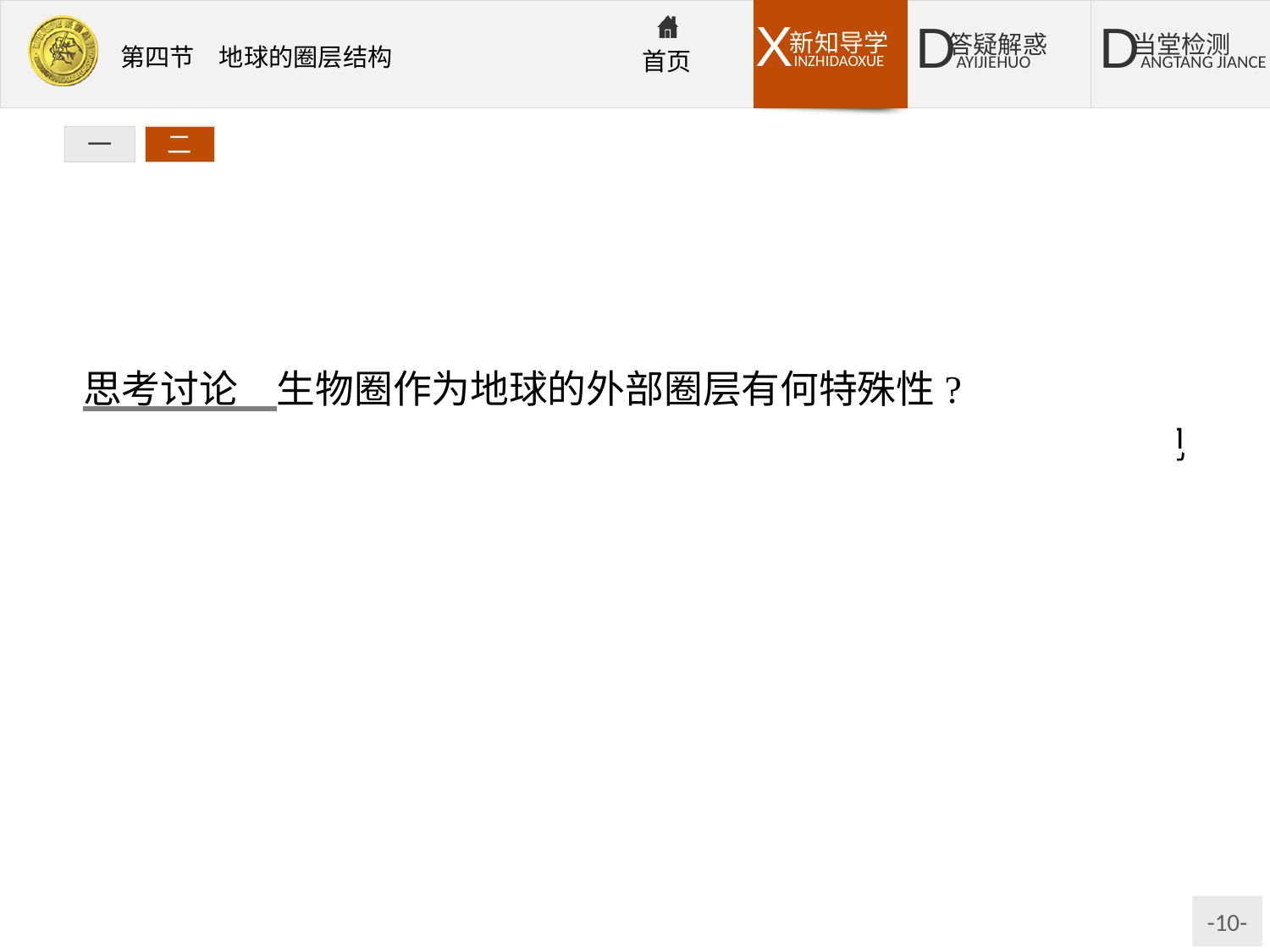

一
二
思考讨论　生物圈作为地球的外部圈层有何特殊性?
提示:生物圈的特殊性是与其他外部圈层相比较而言的,主要表现在:①生物圈有生命存在,其他的圈层是无机环境;②与其他圈层交错,没有明确的界线;③生物圈不仅包括全部生物,还包括生物生存的环境,是地球上最大的生态系统。